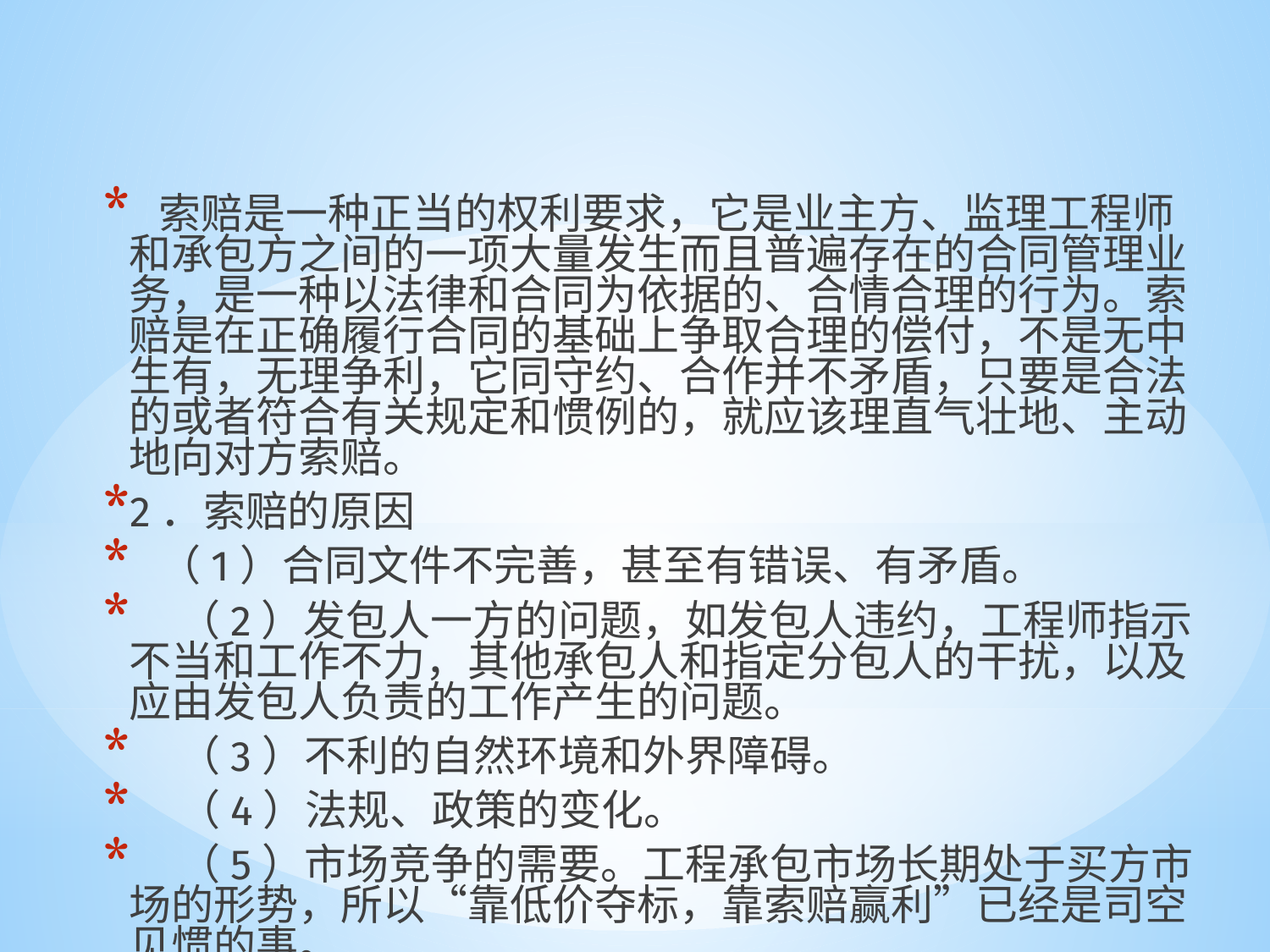

索赔是一种正当的权利要求，它是业主方、监理工程师和承包方之间的一项大量发生而且普遍存在的合同管理业务，是一种以法律和合同为依据的、合情合理的行为。索赔是在正确履行合同的基础上争取合理的偿付，不是无中生有，无理争利，它同守约、合作并不矛盾，只要是合法的或者符合有关规定和惯例的，就应该理直气壮地、主动地向对方索赔。
2．索赔的原因
  （1）合同文件不完善，甚至有错误、有矛盾。
    （2）发包人一方的问题，如发包人违约，工程师指示不当和工作不力，其他承包人和指定分包人的干扰，以及应由发包人负责的工作产生的问题。
    （3）不利的自然环境和外界障碍。
    （4）法规、政策的变化。
    （5）市场竞争的需要。工程承包市场长期处于买方市场的形势，所以“靠低价夺标，靠索赔赢利”已经是司空见惯的事。
#